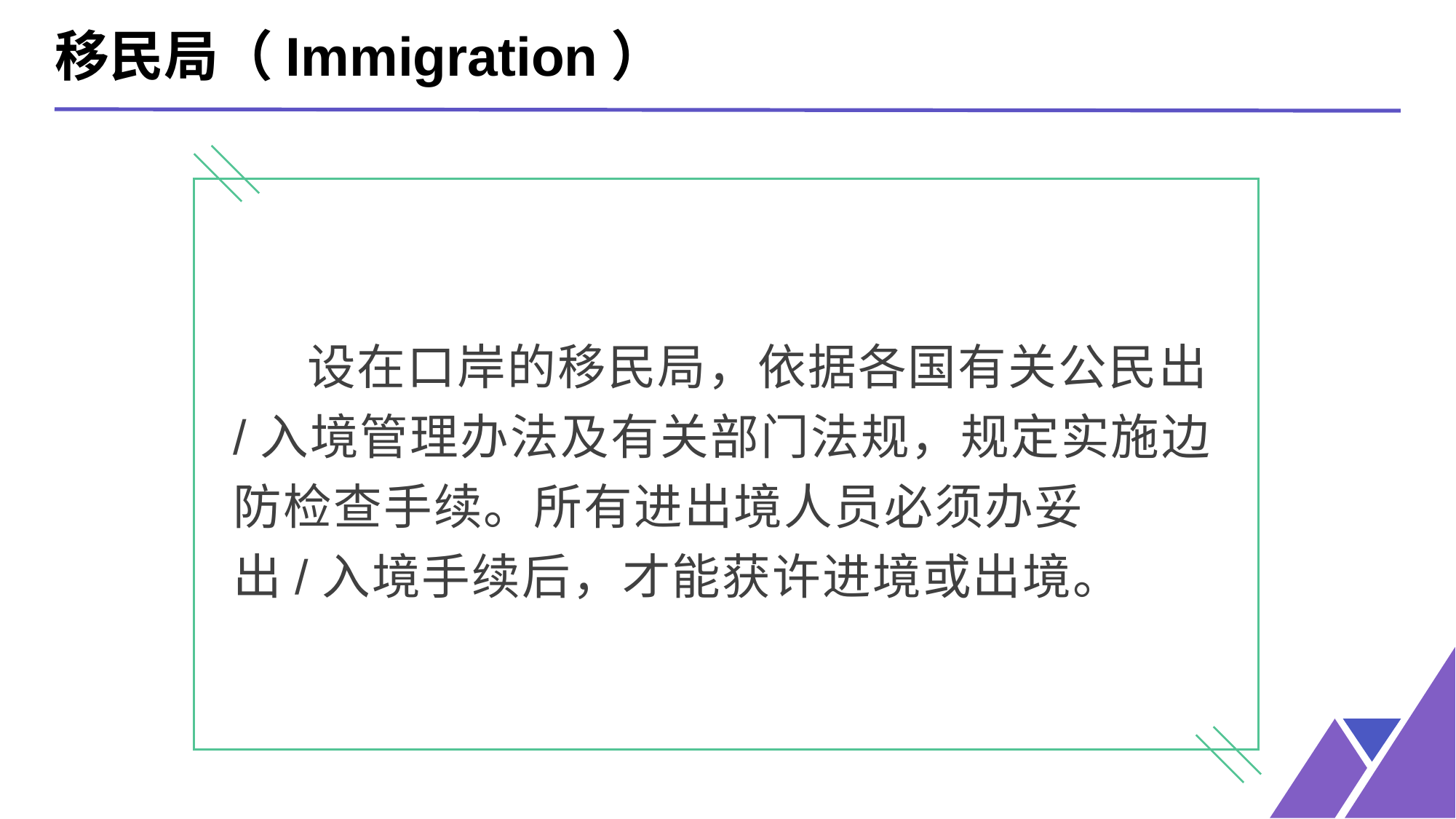

移民局（Immigration）

     设在口岸的移民局，依据各国有关公民出/入境管理办法及有关部门法规，规定实施边防检查手续。所有进出境人员必须办妥出/入境手续后，才能获许进境或出境。